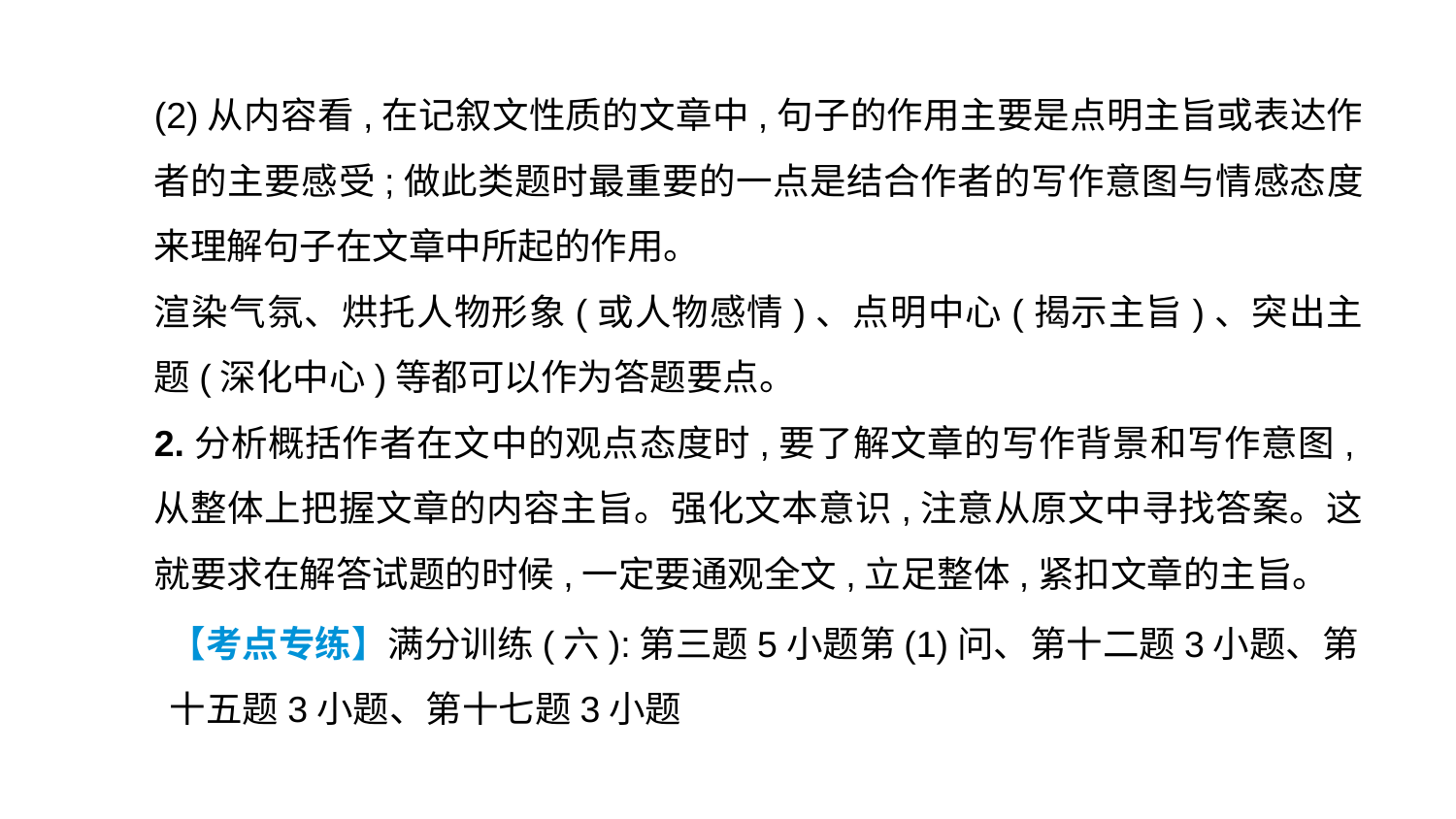

(2)从内容看,在记叙文性质的文章中,句子的作用主要是点明主旨或表达作者的主要感受;做此类题时最重要的一点是结合作者的写作意图与情感态度来理解句子在文章中所起的作用。
渲染气氛、烘托人物形象(或人物感情)、点明中心(揭示主旨)、突出主题(深化中心)等都可以作为答题要点。
2.分析概括作者在文中的观点态度时,要了解文章的写作背景和写作意图,从整体上把握文章的内容主旨。强化文本意识,注意从原文中寻找答案。这就要求在解答试题的时候,一定要通观全文,立足整体,紧扣文章的主旨。
【考点专练】满分训练(六):第三题5小题第(1)问、第十二题3小题、第十五题3小题、第十七题3小题